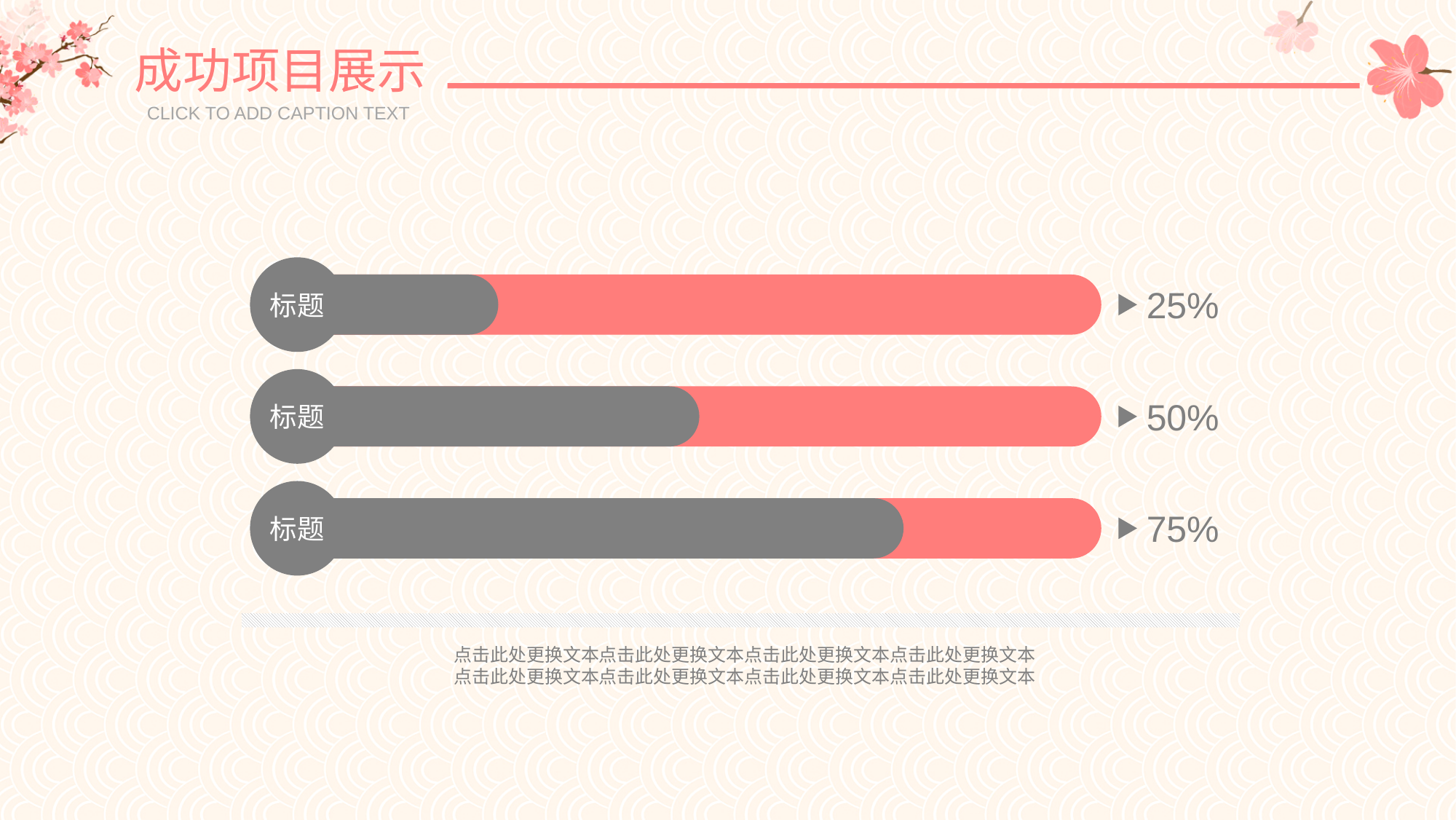

成功项目展示

CLICK TO ADD CAPTION TEXT
标题

25%

标题

50%

标题

75%

点击此处更换文本点击此处更换文本点击此处更换文本点击此处更换文本
点击此处更换文本点击此处更换文本点击此处更换文本点击此处更换文本